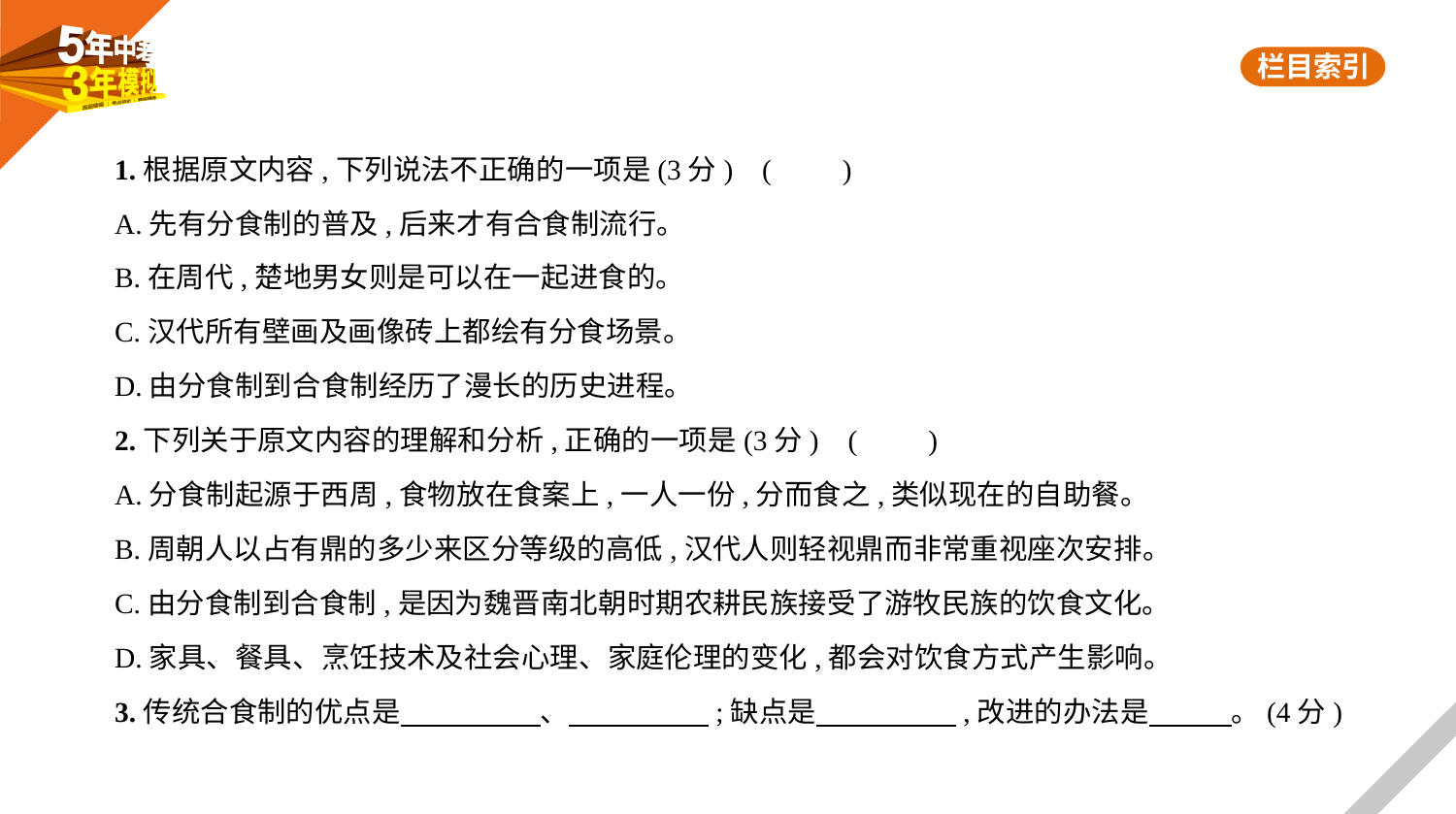

1.根据原文内容,下列说法不正确的一项是(3分) (　　)
A.先有分食制的普及,后来才有合食制流行。
B.在周代,楚地男女则是可以在一起进食的。
C.汉代所有壁画及画像砖上都绘有分食场景。
D.由分食制到合食制经历了漫长的历史进程。
2.下列关于原文内容的理解和分析,正确的一项是(3分) (　　)
A.分食制起源于西周,食物放在食案上,一人一份,分而食之,类似现在的自助餐。
B.周朝人以占有鼎的多少来区分等级的高低,汉代人则轻视鼎而非常重视座次安排。
C.由分食制到合食制,是因为魏晋南北朝时期农耕民族接受了游牧民族的饮食文化。
D.家具、餐具、烹饪技术及社会心理、家庭伦理的变化,都会对饮食方式产生影响。
3.传统合食制的优点是　　　　    、　　　　    ;缺点是　　　　    ,改进的办法是　　    。(4分)